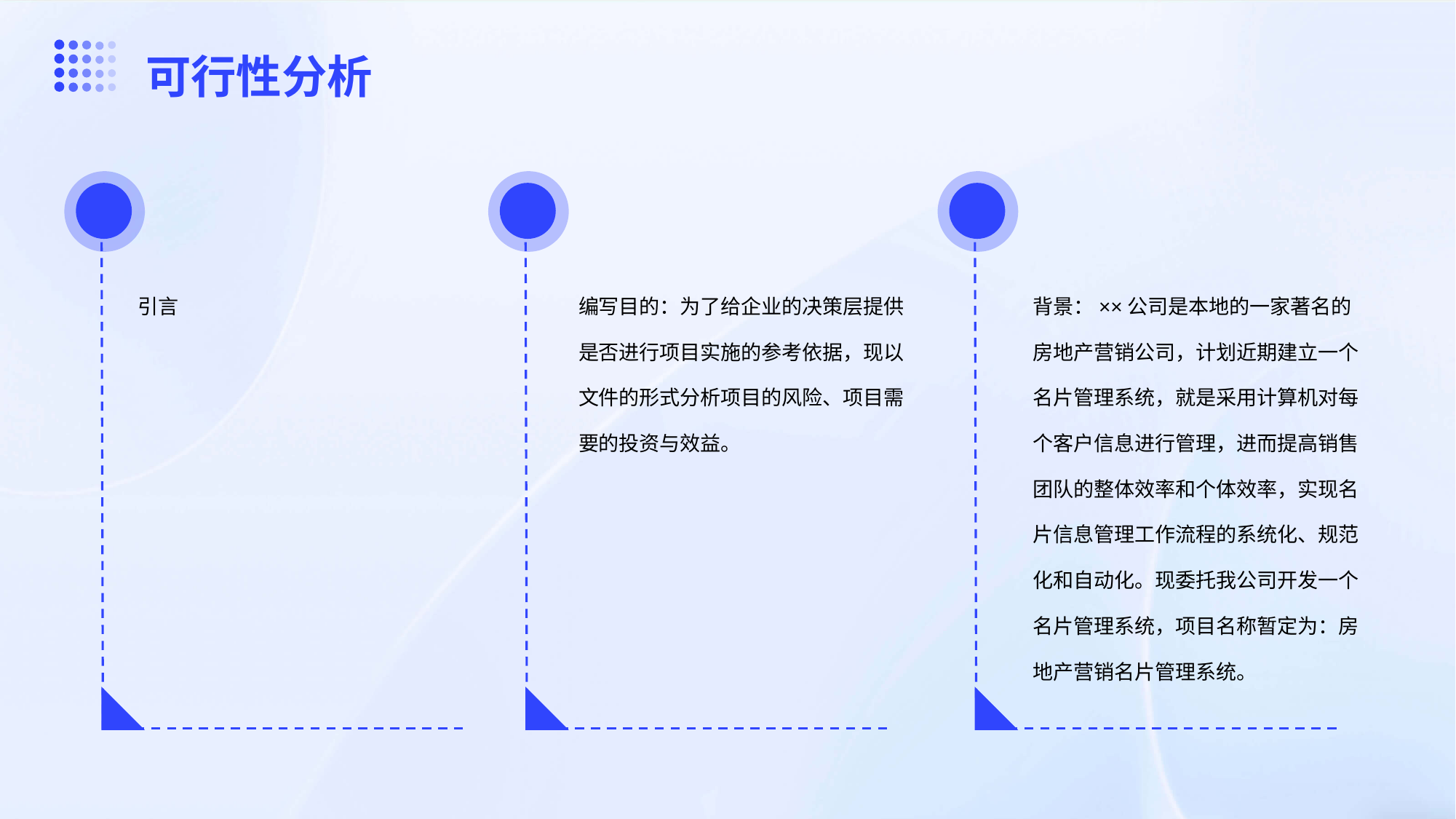

可行性分析

引言
编写目的：为了给企业的决策层提供是否进行项目实施的参考依据，现以文件的形式分析项目的风险、项目需要的投资与效益。
背景：××公司是本地的一家著名的房地产营销公司，计划近期建立一个名片管理系统，就是采用计算机对每个客户信息进行管理，进而提高销售团队的整体效率和个体效率，实现名片信息管理工作流程的系统化、规范化和自动化。现委托我公司开发一个名片管理系统，项目名称暂定为：房地产营销名片管理系统。